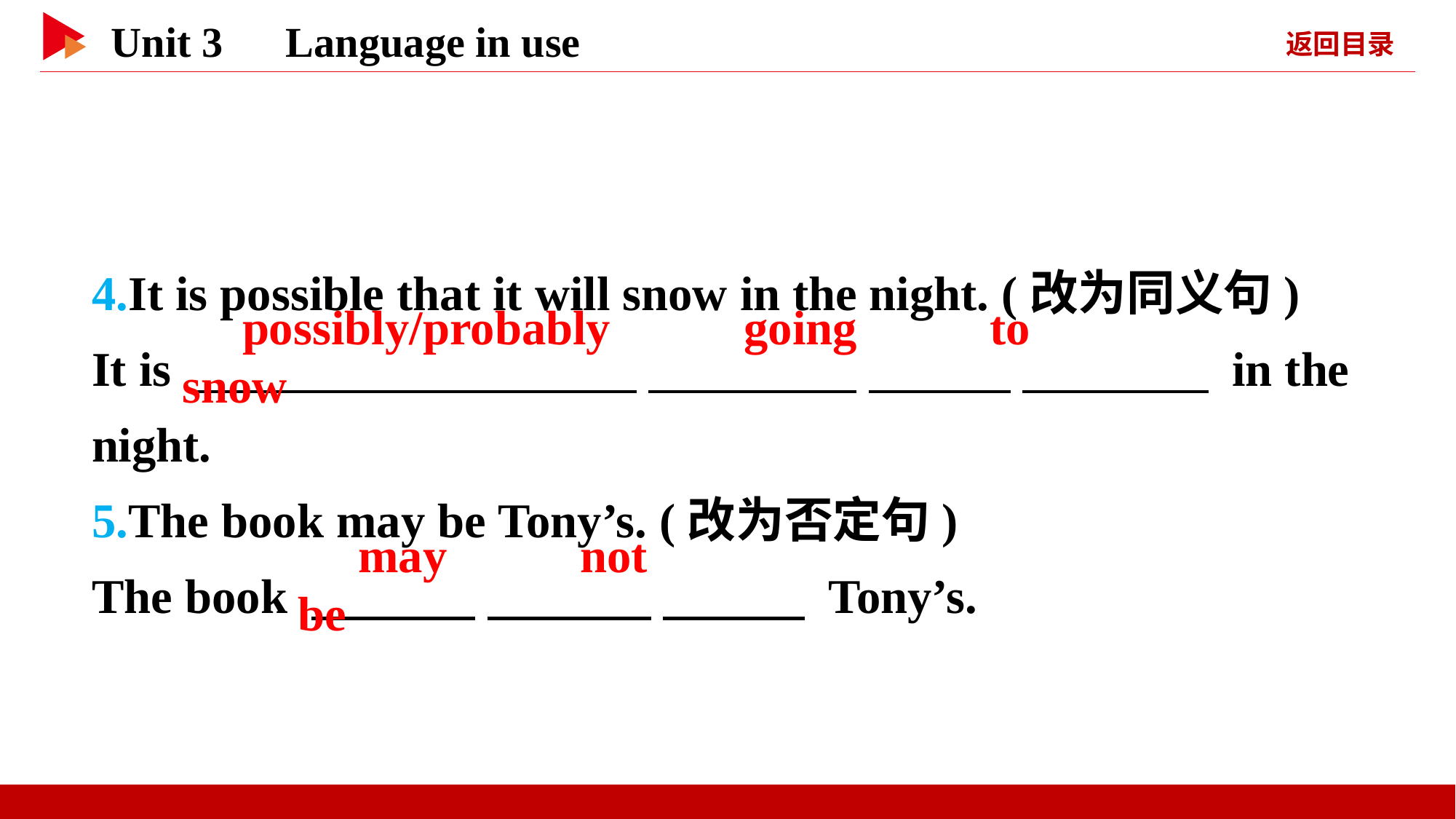

4.It is possible that it will snow in the night. (改为同义句)
It is 　                               　 　          　 　    　 　        　 in the night.
5.The book may be Tony’s. (改为否定句)
The book 　      　 　      　 　    　 Tony’s.
　possibly/probably　 　going　 　to　 　snow
　may　 　not　 　be